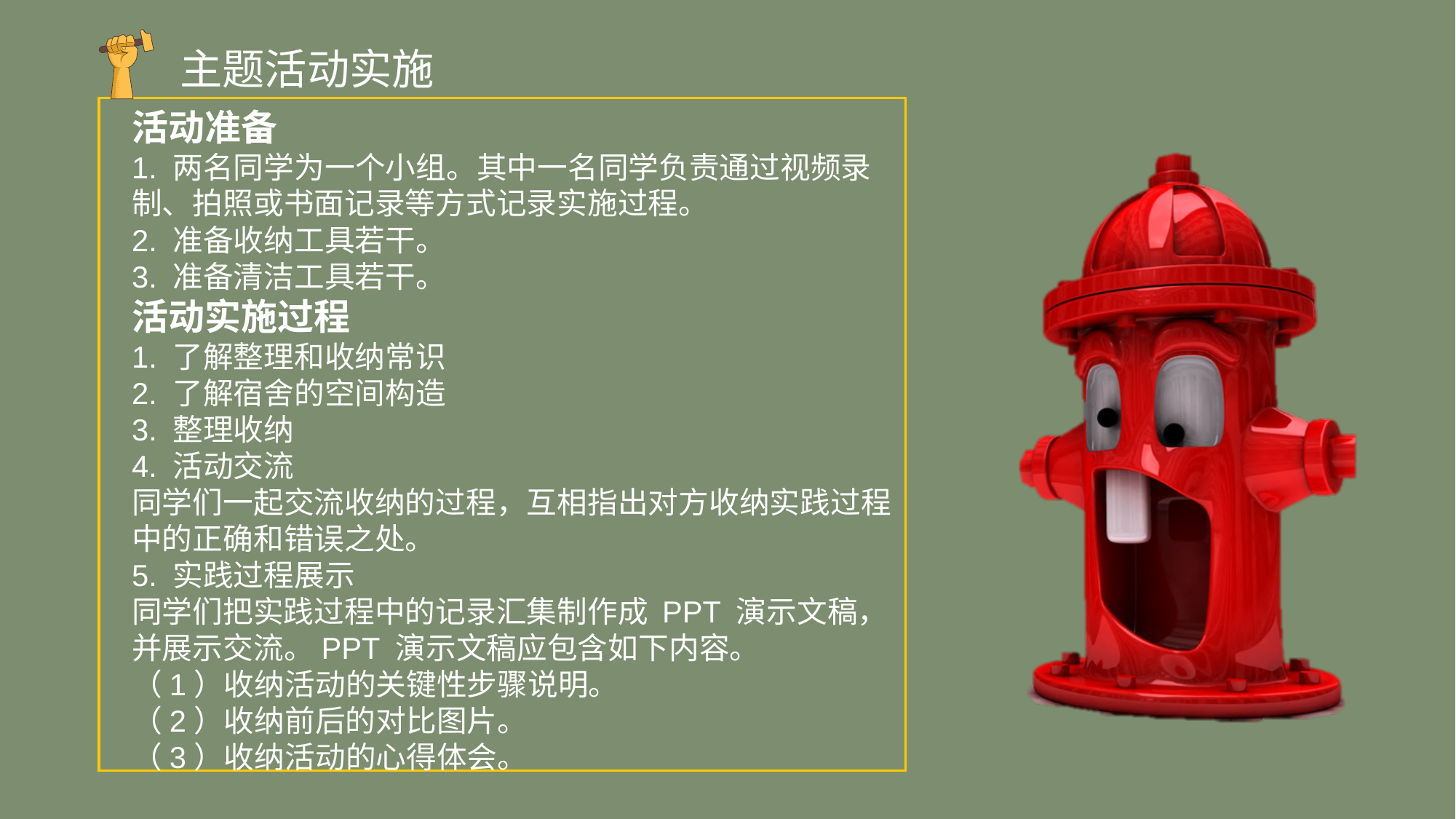

主题活动实施

活动准备
1. 两名同学为一个小组。其中一名同学负责通过视频录制、拍照或书面记录等方式记录实施过程。
2. 准备收纳工具若干。
3. 准备清洁工具若干。
活动实施过程
1. 了解整理和收纳常识
2. 了解宿舍的空间构造
3. 整理收纳
4. 活动交流
同学们一起交流收纳的过程，互相指出对方收纳实践过程中的正确和错误之处。
5. 实践过程展示
同学们把实践过程中的记录汇集制作成 PPT 演示文稿，并展示交流。PPT 演示文稿应包含如下内容。
（1）收纳活动的关键性步骤说明。
（2）收纳前后的对比图片。
（3）收纳活动的心得体会。